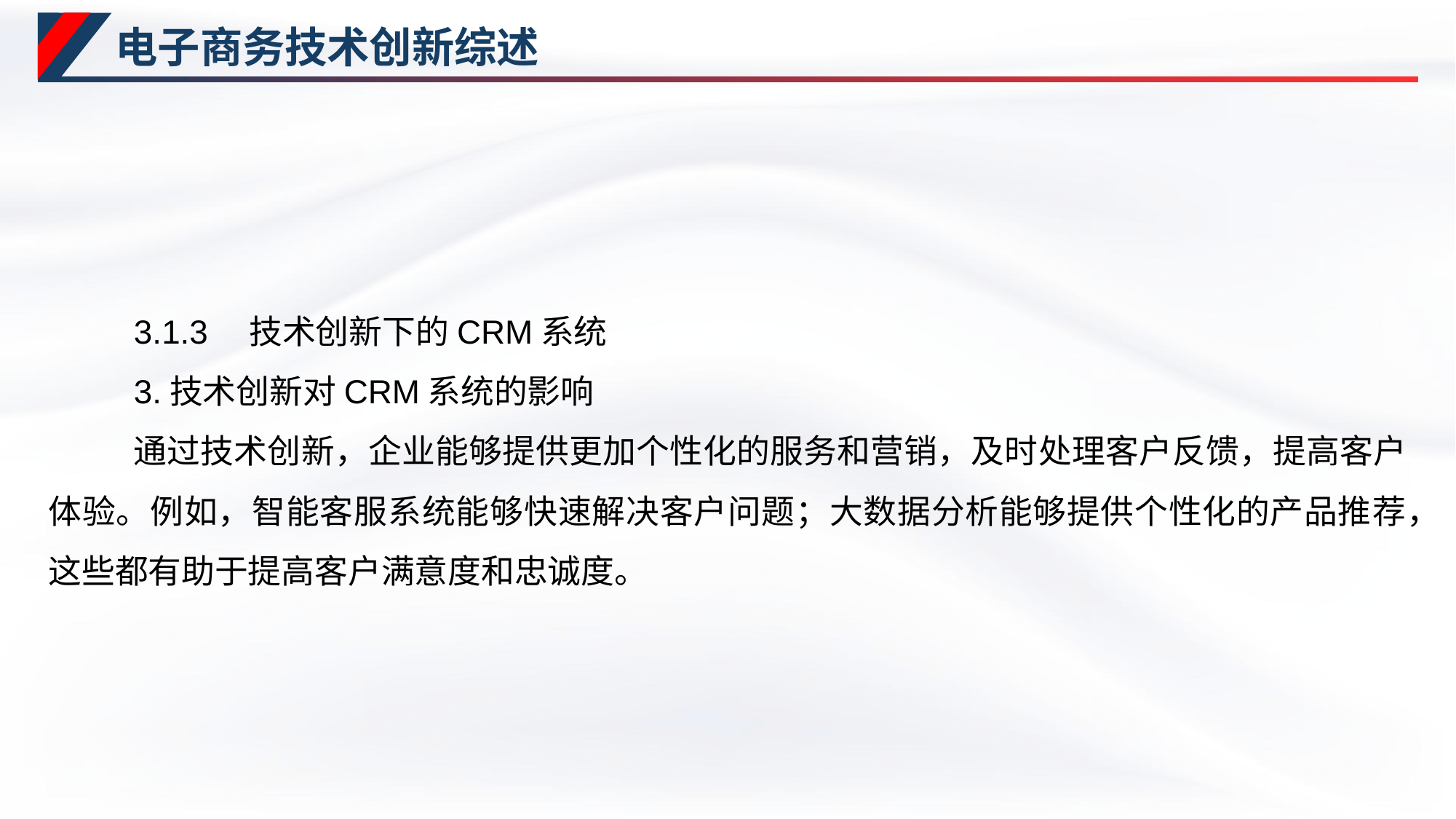

# 电子商务技术创新综述
3.1.3　技术创新下的CRM系统
3.技术创新对CRM系统的影响
通过技术创新，企业能够提供更加个性化的服务和营销，及时处理客户反馈，提高客户体验。例如，智能客服系统能够快速解决客户问题；大数据分析能够提供个性化的产品推荐，这些都有助于提高客户满意度和忠诚度。